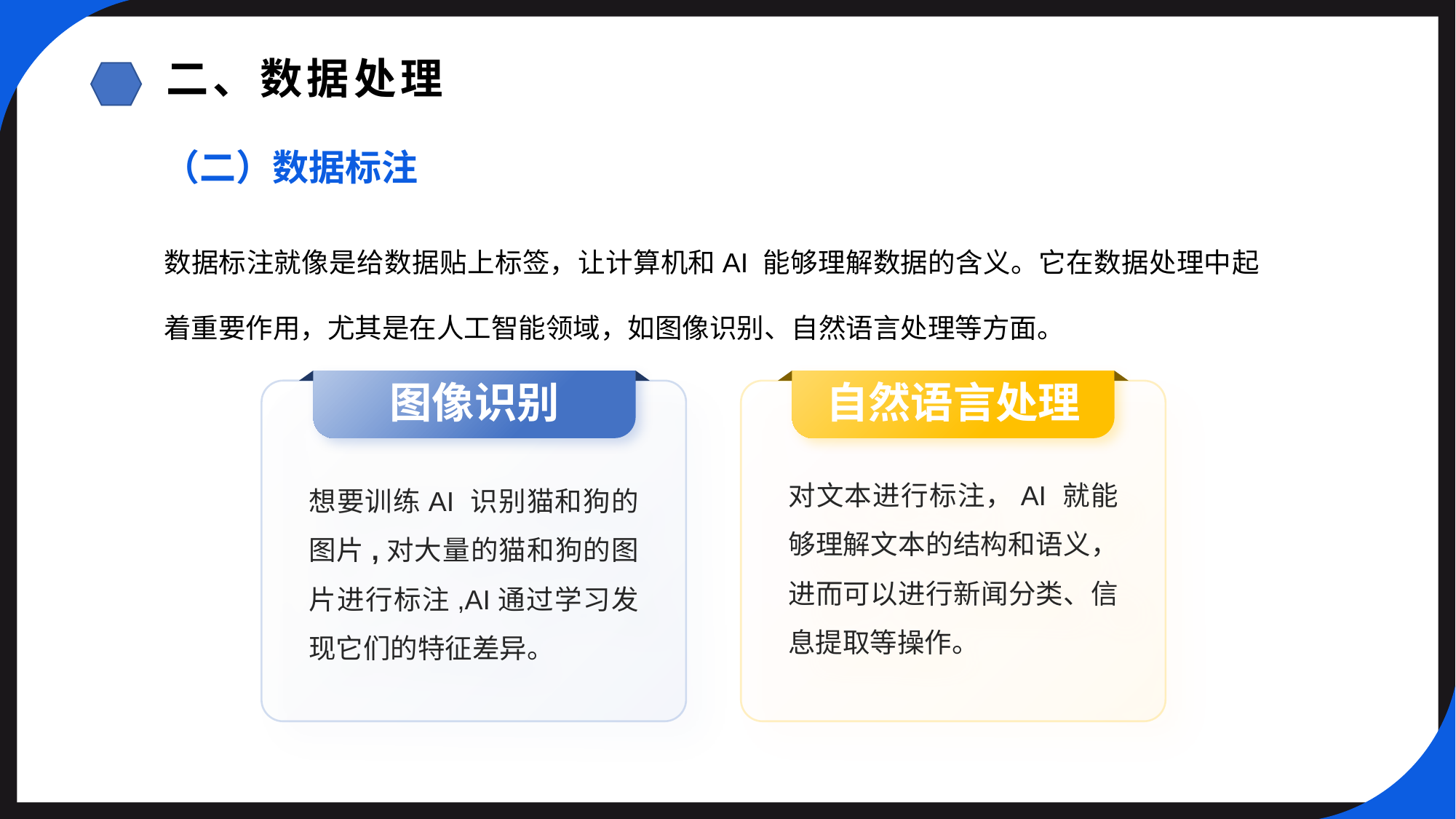

二、数据处理
（二）数据标注
数据标注就像是给数据贴上标签，让计算机和AI 能够理解数据的含义。它在数据处理中起着重要作用，尤其是在人工智能领域，如图像识别、自然语言处理等方面。

图像识别

自然语言处理

想要训练AI 识别猫和狗的图片,对大量的猫和狗的图片进行标注,AI通过学习发现它们的特征差异。
对文本进行标注，AI 就能够理解文本的结构和语义，进而可以进行新闻分类、信息提取等操作。